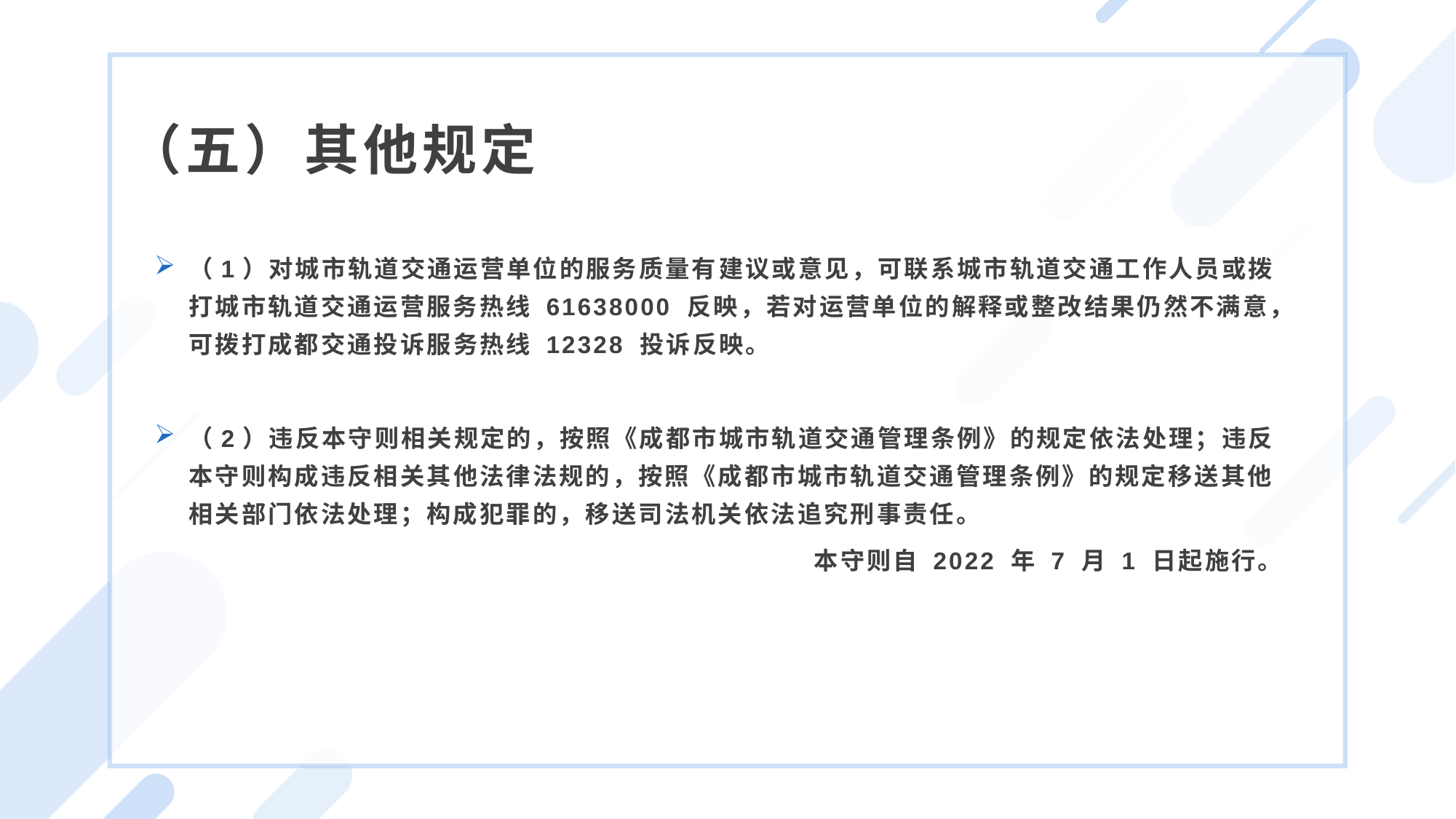

（五）其他规定
（1）对城市轨道交通运营单位的服务质量有建议或意见，可联系城市轨道交通工作人员或拨打城市轨道交通运营服务热线 61638000 反映，若对运营单位的解释或整改结果仍然不满意，可拨打成都交通投诉服务热线 12328 投诉反映。

（2）违反本守则相关规定的，按照《成都市城市轨道交通管理条例》的规定依法处理；违反本守则构成违反相关其他法律法规的，按照《成都市城市轨道交通管理条例》的规定移送其他相关部门依法处理；构成犯罪的，移送司法机关依法追究刑事责任。
本守则自 2022 年 7 月 1 日起施行。